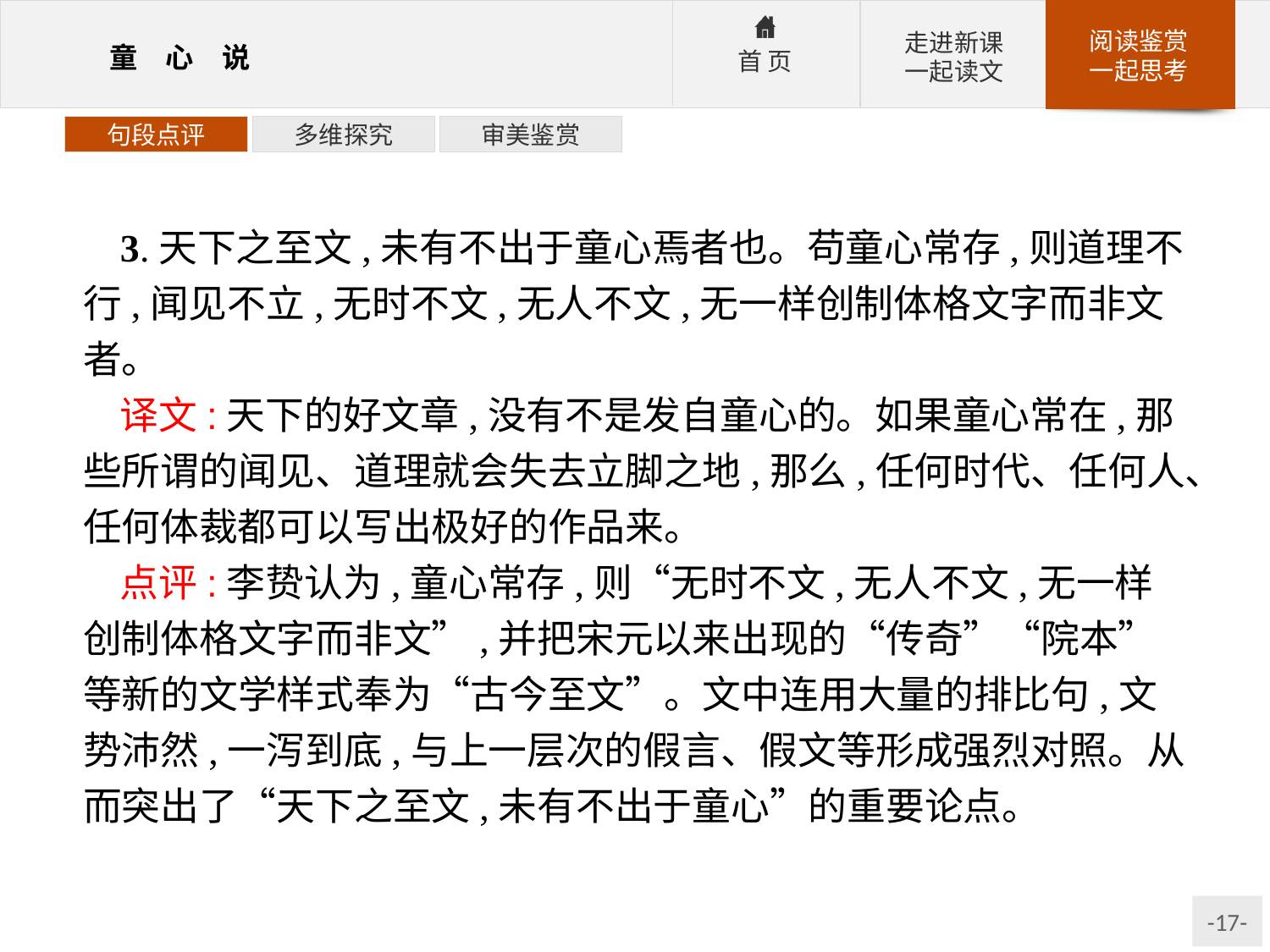

句段点评
多维探究
审美鉴赏
3.天下之至文,未有不出于童心焉者也。苟童心常存,则道理不行,闻见不立,无时不文,无人不文,无一样创制体格文字而非文者。
译文:天下的好文章,没有不是发自童心的。如果童心常在,那些所谓的闻见、道理就会失去立脚之地,那么,任何时代、任何人、任何体裁都可以写出极好的作品来。
点评:李贽认为,童心常存,则“无时不文,无人不文,无一样创制体格文字而非文”,并把宋元以来出现的“传奇”“院本”等新的文学样式奉为“古今至文”。文中连用大量的排比句,文势沛然,一泻到底,与上一层次的假言、假文等形成强烈对照。从而突出了“天下之至文,未有不出于童心”的重要论点。